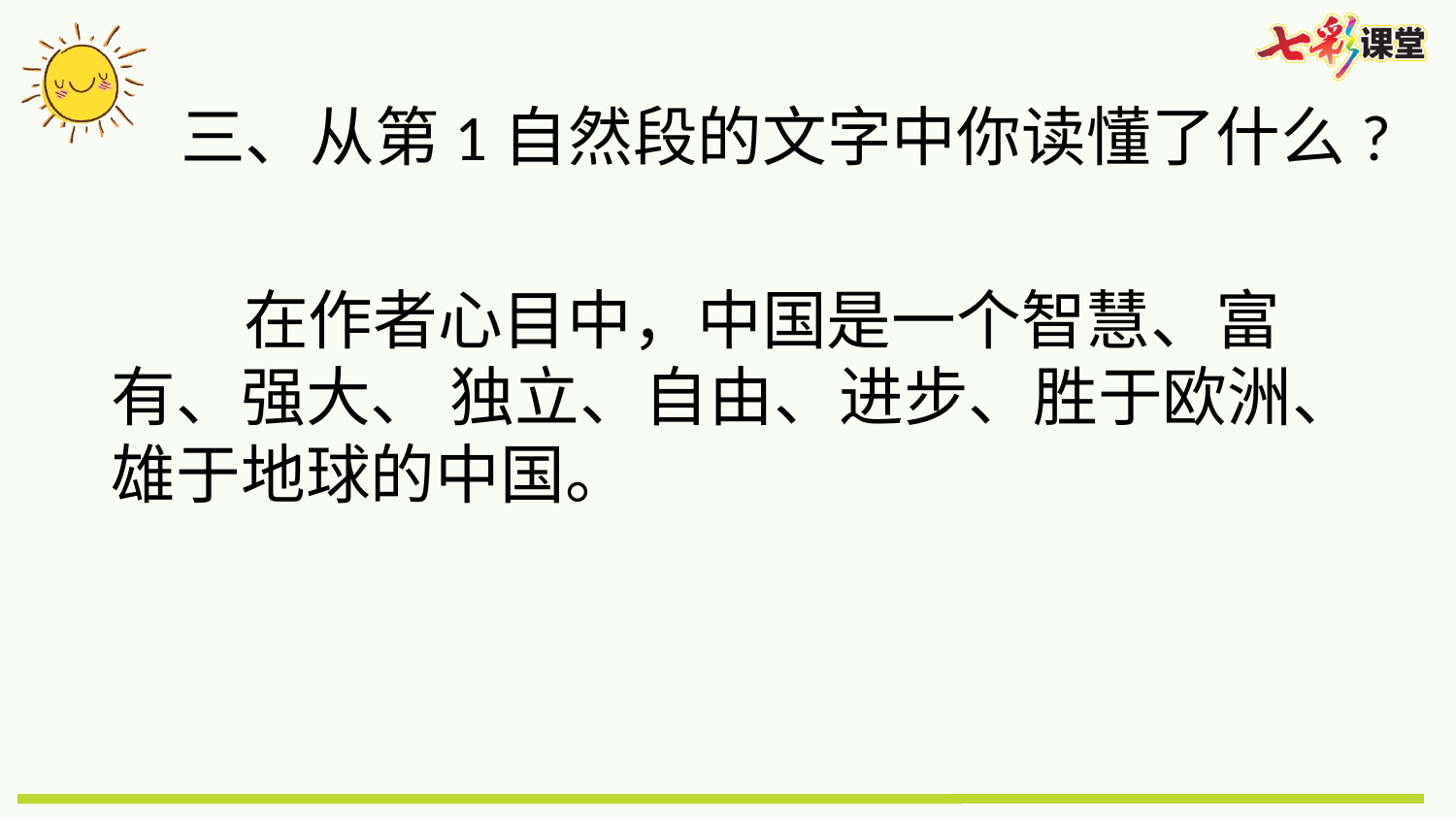

三、从第1自然段的文字中你读懂了什么?
        在作者心目中，中国是一个智慧、富有、强大、 独立、自由、进步、胜于欧洲、雄于地球的中国。